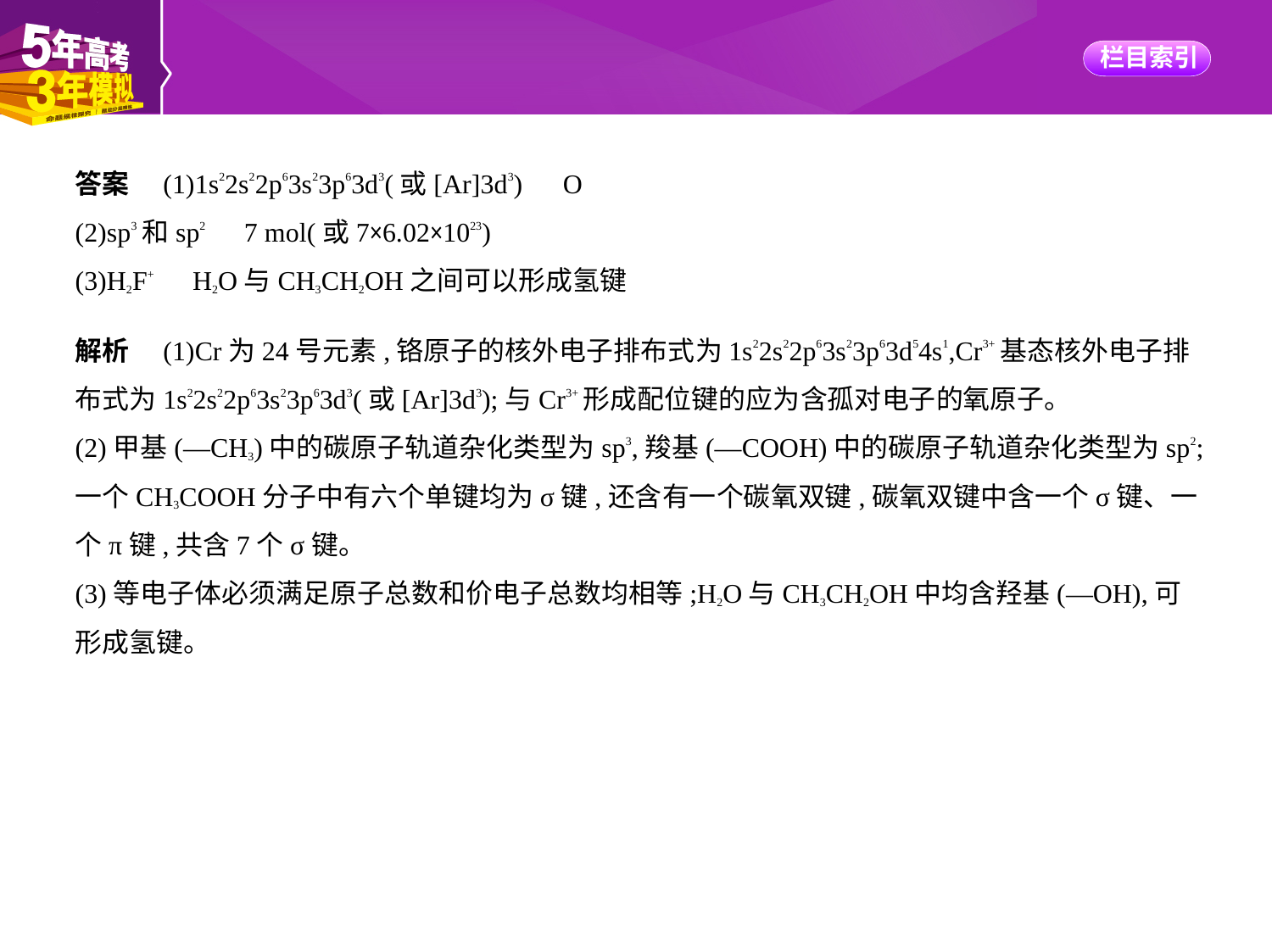

答案　(1)1s22s22p63s23p63d3(或[Ar]3d3)　O
(2)sp3和sp2　7 mol(或7×6.02×1023)
(3)H2F+　H2O与CH3CH2OH之间可以形成氢键
解析　(1)Cr为24号元素,铬原子的核外电子排布式为1s22s22p63s23p63d54s1,Cr3+基态核外电子排
布式为1s22s22p63s23p63d3(或[Ar]3d3);与Cr3+形成配位键的应为含孤对电子的氧原子。
(2)甲基(—CH3)中的碳原子轨道杂化类型为sp3,羧基(—COOH)中的碳原子轨道杂化类型为sp2;
一个CH3COOH分子中有六个单键均为σ键,还含有一个碳氧双键,碳氧双键中含一个σ键、一
个π键,共含7个σ键。
(3)等电子体必须满足原子总数和价电子总数均相等;H2O与CH3CH2OH中均含羟基(—OH),可
形成氢键。